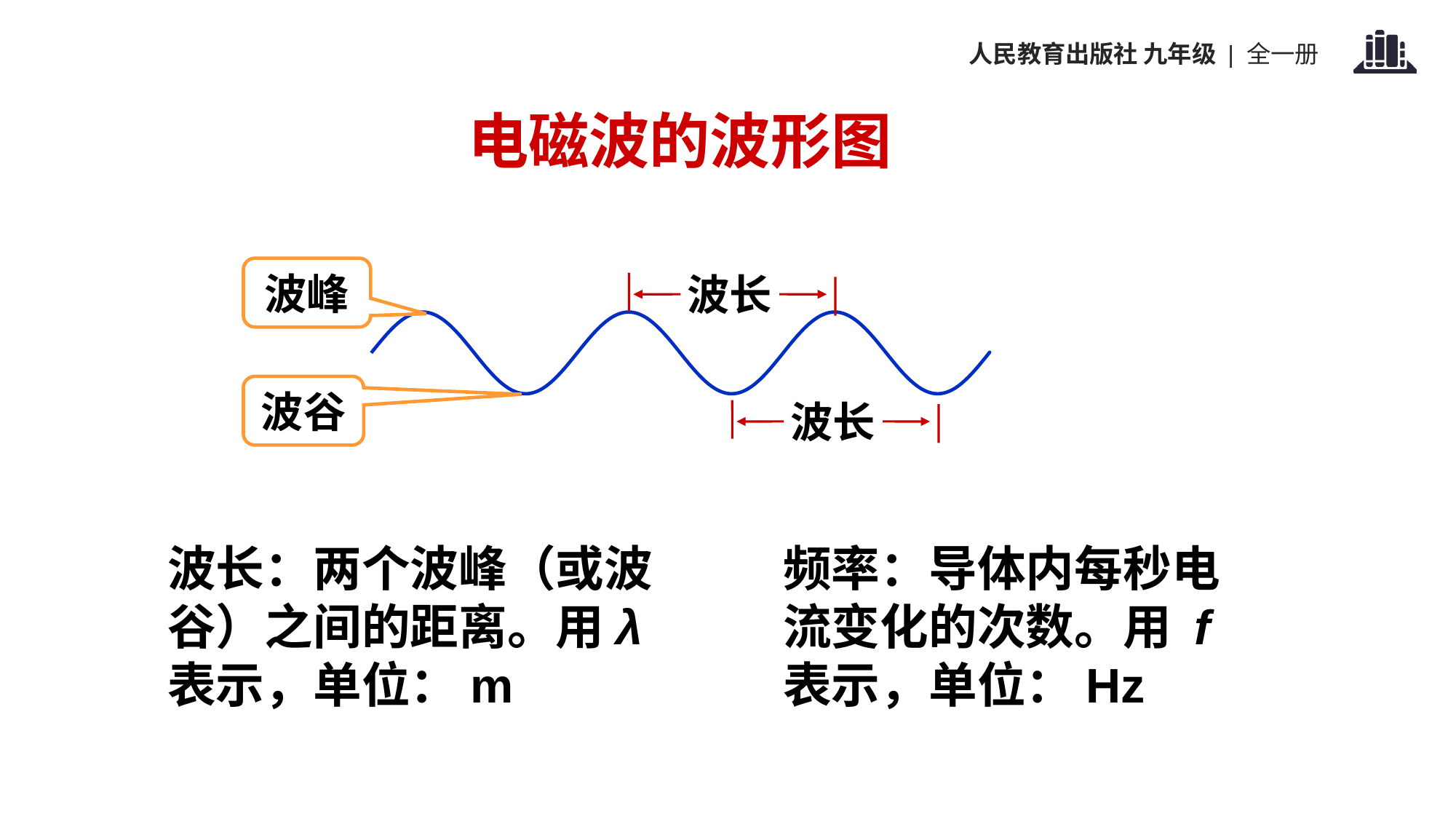

电磁波的波形图
波峰
波长

波谷
波长

波长：两个波峰（或波谷）之间的距离。用λ表示，单位：m
频率：导体内每秒电流变化的次数。用 f 表示，单位：Hz